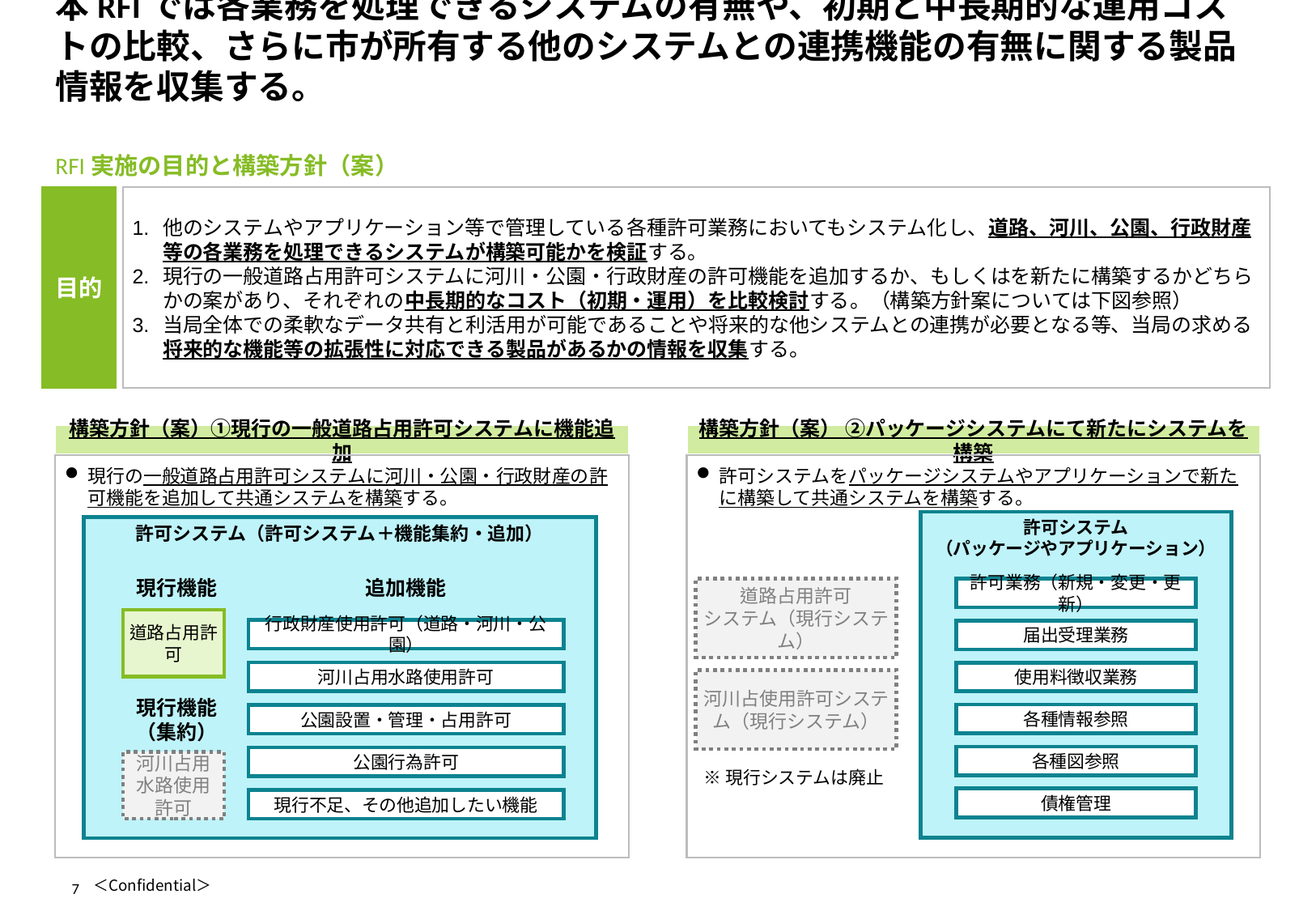

# 本RFIでは各業務を処理できるシステムの有無や、初期と中長期的な運用コストの比較、さらに市が所有する他のシステムとの連携機能の有無に関する製品情報を収集する。
RFI実施の目的と構築方針（案）
目的
他のシステムやアプリケーション等で管理している各種許可業務においてもシステム化し、道路、河川、公園、行政財産等の各業務を処理できるシステムが構築可能かを検証する。
現行の一般道路占用許可システムに河川・公園・行政財産の許可機能を追加するか、もしくはを新たに構築するかどちらかの案があり、それぞれの中長期的なコスト（初期・運用）を比較検討する。（構築方針案については下図参照）
当局全体での柔軟なデータ共有と利活用が可能であることや将来的な他システムとの連携が必要となる等、当局の求める将来的な機能等の拡張性に対応できる製品があるかの情報を収集する。
構築方針（案）①現行の一般道路占用許可システムに機能追加
構築方針（案） ②パッケージシステムにて新たにシステムを構築
現行の一般道路占用許可システムに河川・公園・行政財産の許可機能を追加して共通システムを構築する。
許可システムをパッケージシステムやアプリケーションで新たに構築して共通システムを構築する。
許可システム
（パッケージやアプリケーション）
許可システム（許可システム＋機能集約・追加）
現行機能
追加機能
道路占用許可
システム（現行システム）
許可業務（新規・変更・更新）
道路占用許可
行政財産使用許可（道路・河川・公園）
届出受理業務
河川占用水路使用許可
使用料徴収業務
河川占使用許可システム（現行システム）
現行機能
（集約）
各種情報参照
公園設置・管理・占用許可
各種図参照
公園行為許可
河川占用水路使用許可
※現行システムは廃止
債権管理
現行不足、その他追加したい機能
7
＜Confidential＞